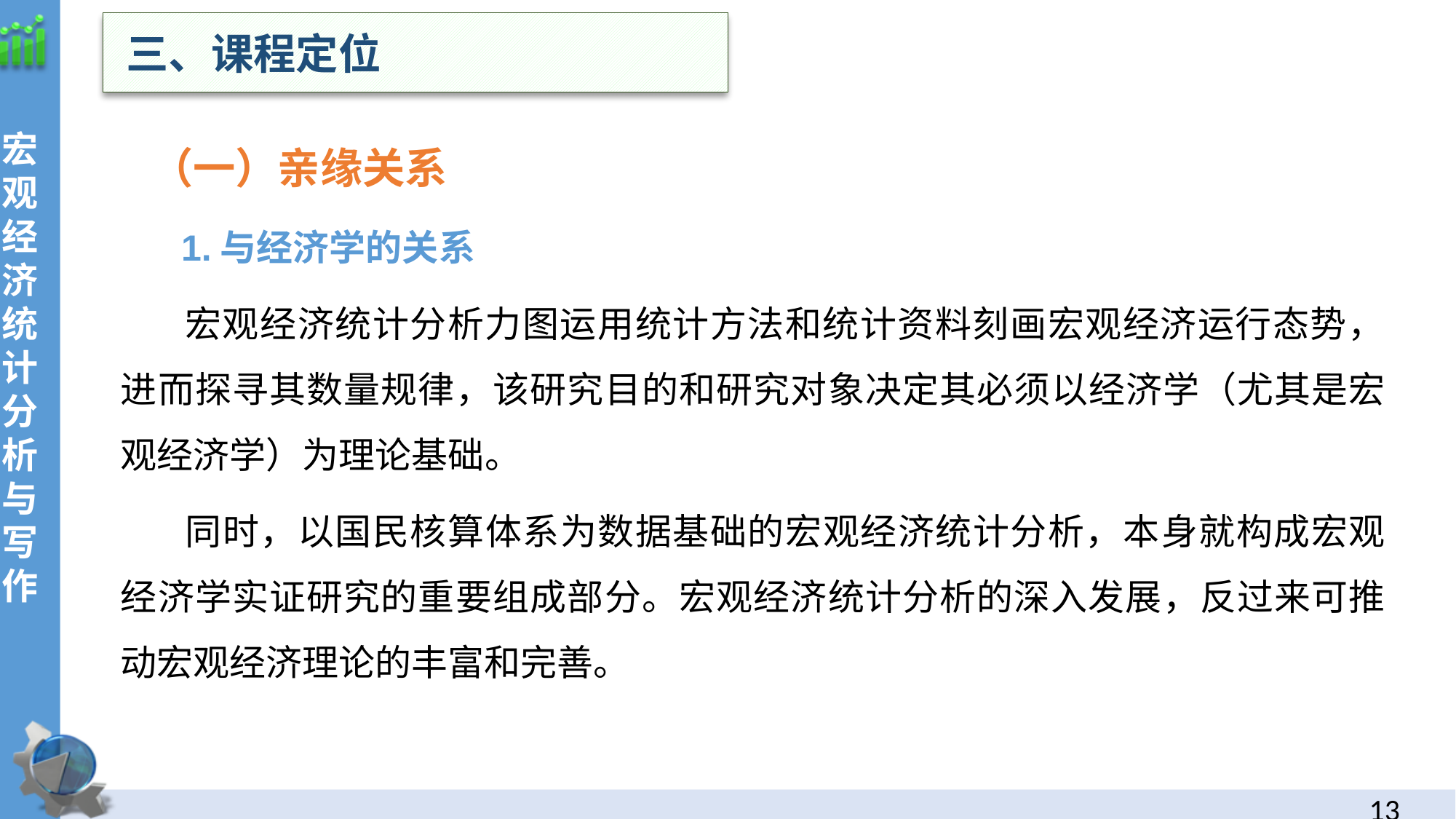

三、课程定位
宏观经济统计分析与写作
（一）亲缘关系
   1.与经济学的关系
宏观经济统计分析力图运用统计方法和统计资料刻画宏观经济运行态势，进而探寻其数量规律，该研究目的和研究对象决定其必须以经济学（尤其是宏观经济学）为理论基础。
同时，以国民核算体系为数据基础的宏观经济统计分析，本身就构成宏观经济学实证研究的重要组成部分。宏观经济统计分析的深入发展，反过来可推动宏观经济理论的丰富和完善。

13